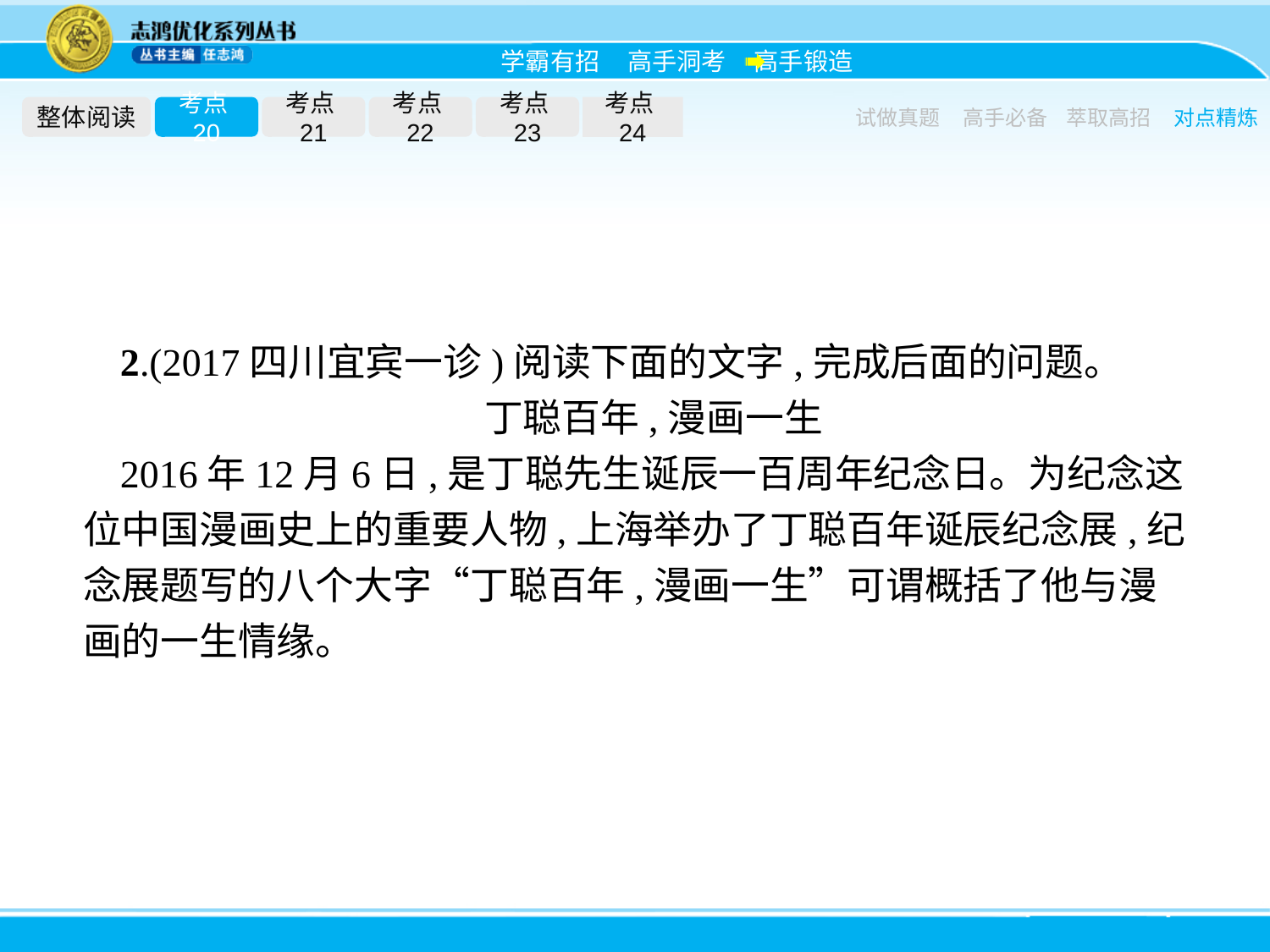

整体阅读
考点20
考点21
考点22
考点23
考点24
试做真题
高手必备
萃取高招
对点精炼
2.(2017四川宜宾一诊)阅读下面的文字,完成后面的问题。
丁聪百年,漫画一生
2016年12月6日,是丁聪先生诞辰一百周年纪念日。为纪念这位中国漫画史上的重要人物,上海举办了丁聪百年诞辰纪念展,纪念展题写的八个大字“丁聪百年,漫画一生”可谓概括了他与漫画的一生情缘。